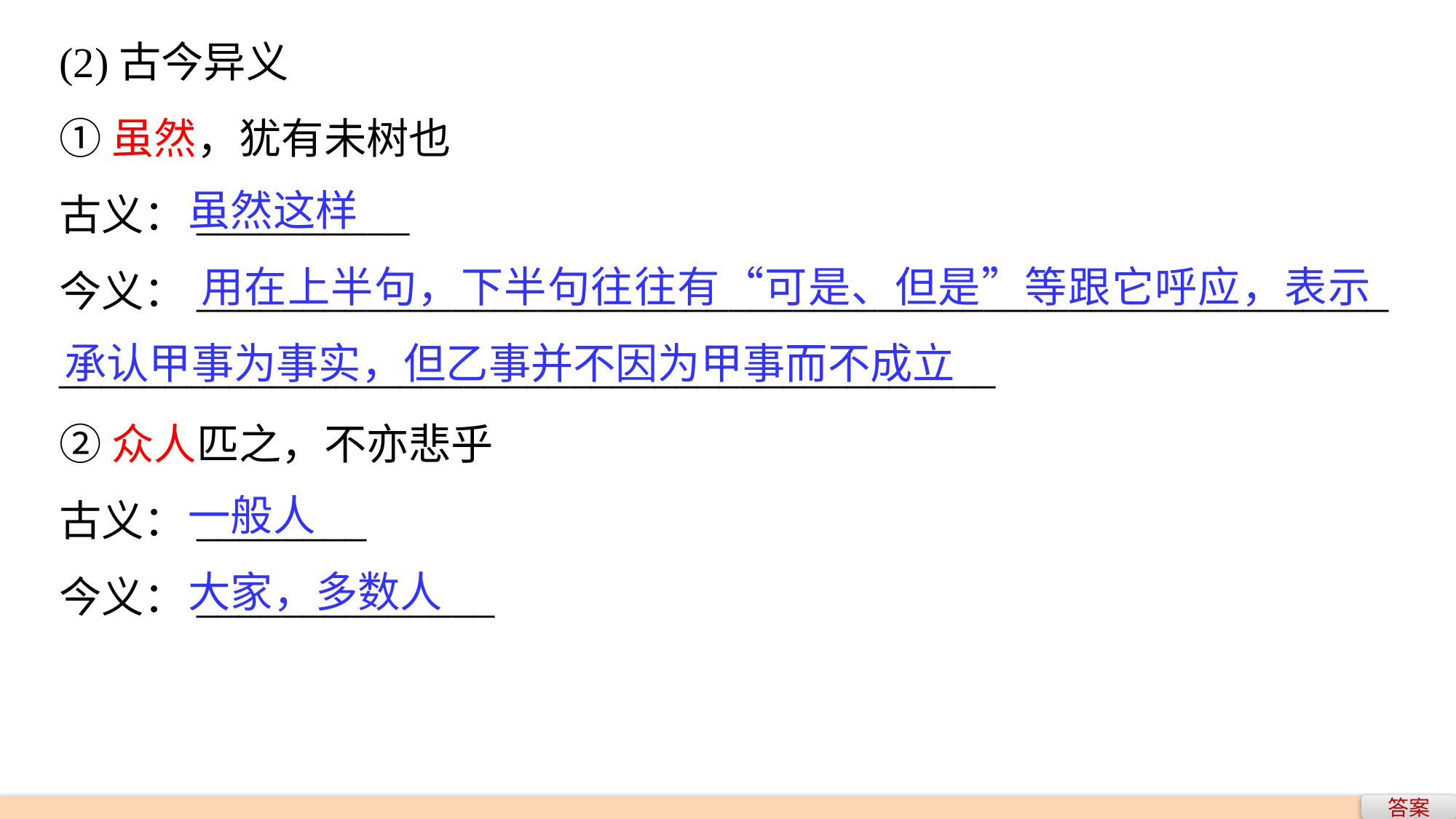

(2)古今异义
①虽然，犹有未树也
古义：__________
今义：________________________________________________________
____________________________________________
②众人匹之，不亦悲乎
古义：________
今义：______________
            虽然这样
            用在上半句，下半句往往有“可是、但是”等跟它呼应，表示承认甲事为事实，但乙事并不因为甲事而不成立

            一般人
            大家，多数人
答案